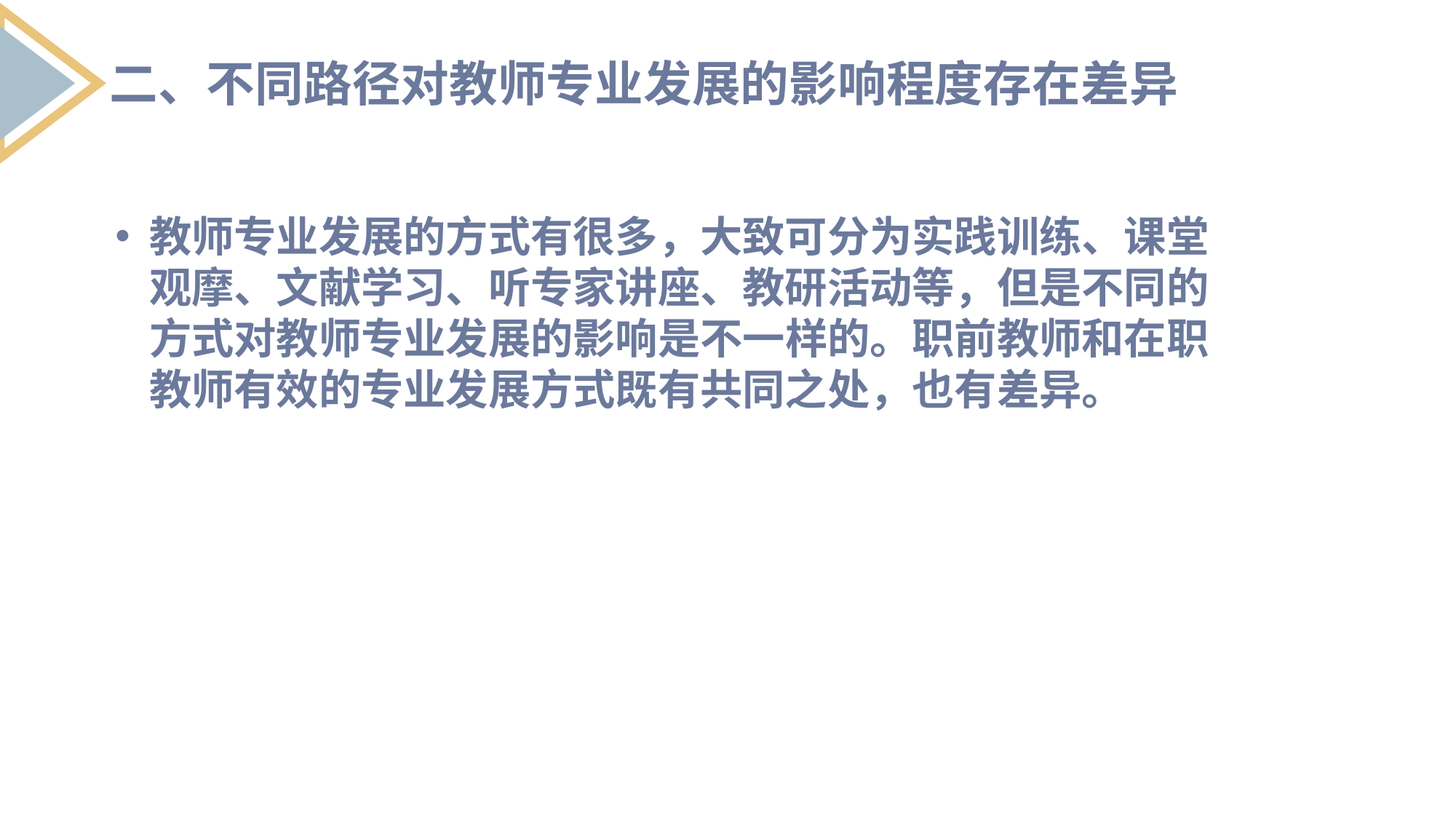

二、不同路径对教师专业发展的影响程度存在差异
教师专业发展的方式有很多，大致可分为实践训练、课堂观摩、文献学习、听专家讲座、教研活动等，但是不同的方式对教师专业发展的影响是不一样的。职前教师和在职教师有效的专业发展方式既有共同之处，也有差异。